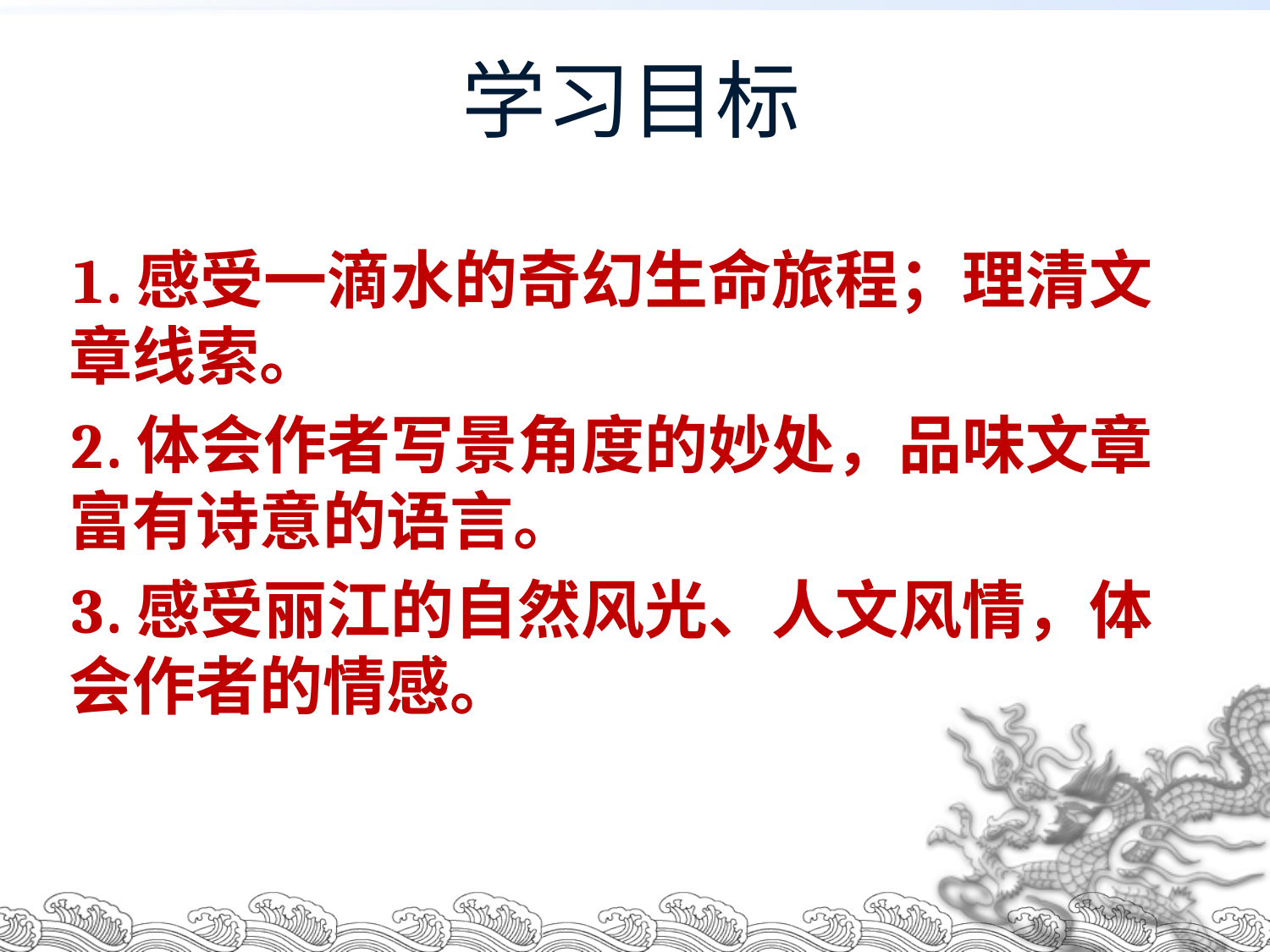

# 学习目标
1.感受一滴水的奇幻生命旅程；理清文章线索。
2.体会作者写景角度的妙处，品味文章富有诗意的语言。
3.感受丽江的自然风光、人文风情，体会作者的情感。